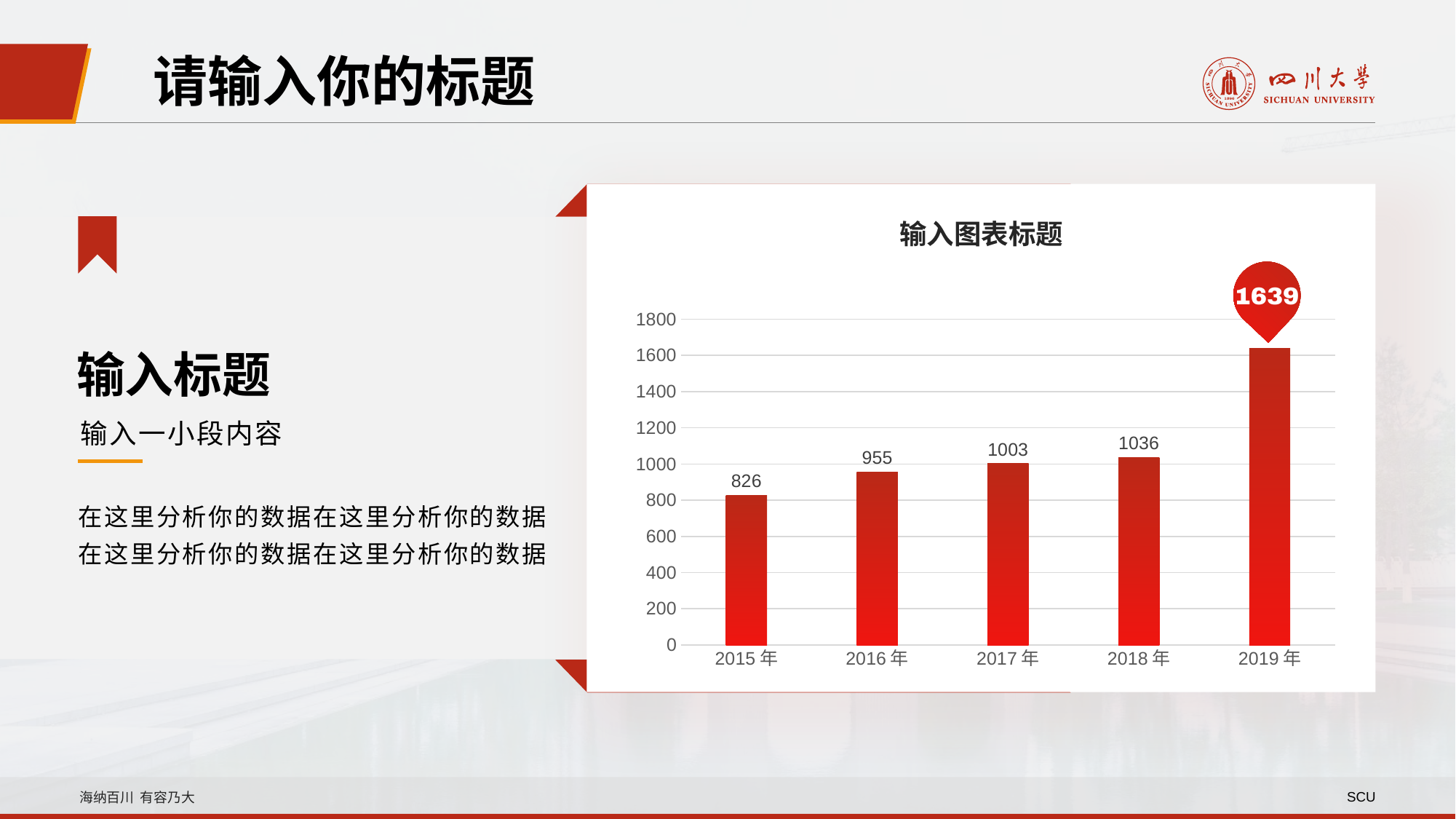

请输入你的标题

输入图表标题

1639

### Chart

| Category | 系列 1 |
|---|---|
| 2015年 | 826.0 |
| 2016年 | 955.0 |
| 2017年 | 1003.0 |
| 2018年 | 1036.0 |
| 2019年 | 1639.0 |
输入标题
输入一小段内容
在这里分析你的数据在这里分析你的数据
在这里分析你的数据在这里分析你的数据